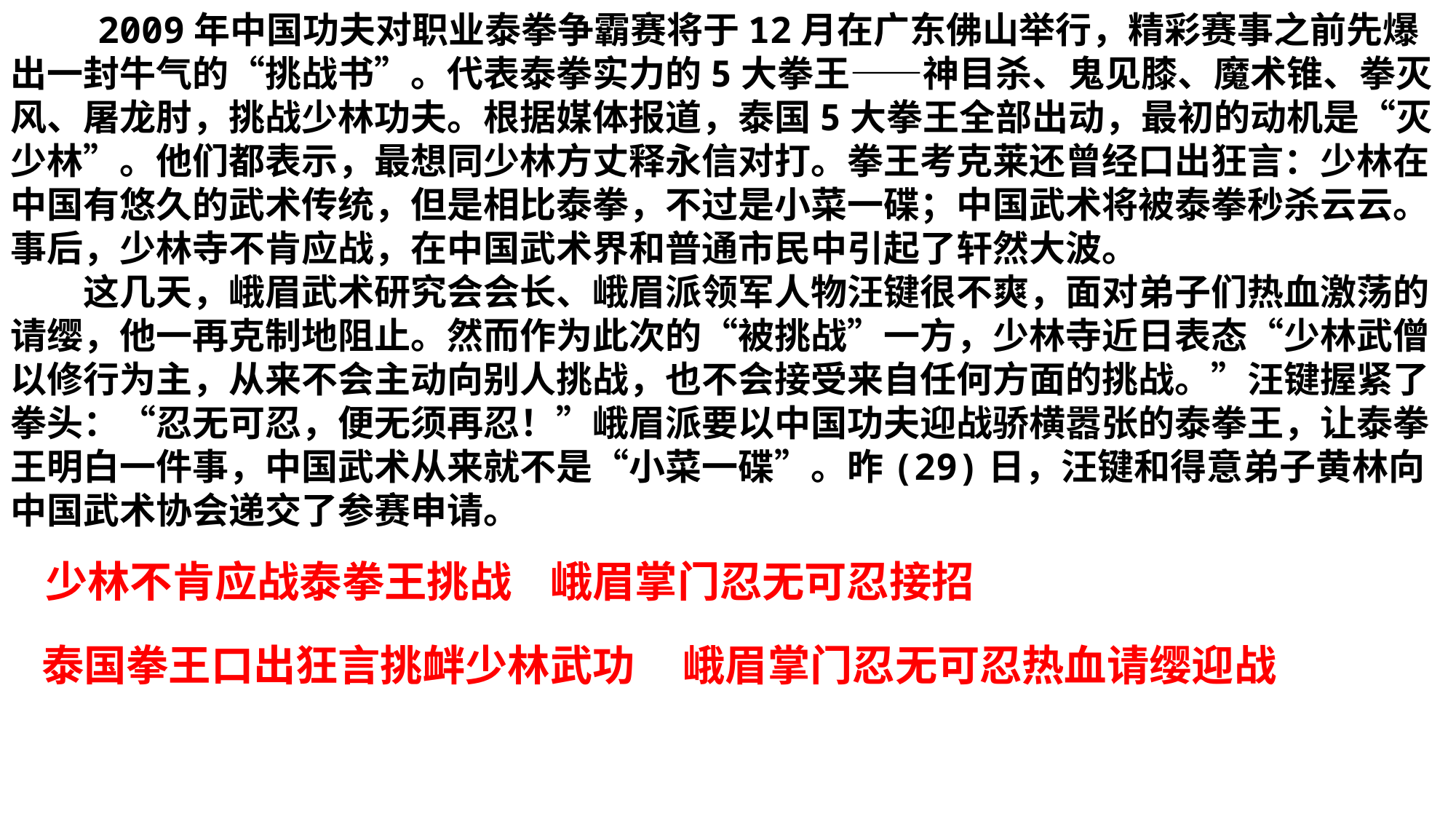

2009年中国功夫对职业泰拳争霸赛将于12月在广东佛山举行，精彩赛事之前先爆出一封牛气的“挑战书”。代表泰拳实力的5大拳王——神目杀、鬼见膝、魔术锥、拳灭风、屠龙肘，挑战少林功夫。根据媒体报道，泰国5大拳王全部出动，最初的动机是“灭少林”。他们都表示，最想同少林方丈释永信对打。拳王考克莱还曾经口出狂言：少林在中国有悠久的武术传统，但是相比泰拳，不过是小菜一碟；中国武术将被泰拳秒杀云云。事后，少林寺不肯应战，在中国武术界和普通市民中引起了轩然大波。
　　这几天，峨眉武术研究会会长、峨眉派领军人物汪键很不爽，面对弟子们热血激荡的请缨，他一再克制地阻止。然而作为此次的“被挑战”一方，少林寺近日表态“少林武僧以修行为主，从来不会主动向别人挑战，也不会接受来自任何方面的挑战。”汪键握紧了拳头：“忍无可忍，便无须再忍！”峨眉派要以中国功夫迎战骄横嚣张的泰拳王，让泰拳王明白一件事，中国武术从来就不是“小菜一碟”。昨(29)日，汪键和得意弟子黄林向中国武术协会递交了参赛申请。
少林不肯应战泰拳王挑战    峨眉掌门忍无可忍接招
泰国拳王口出狂言挑衅少林武功     峨眉掌门忍无可忍热血请缨迎战